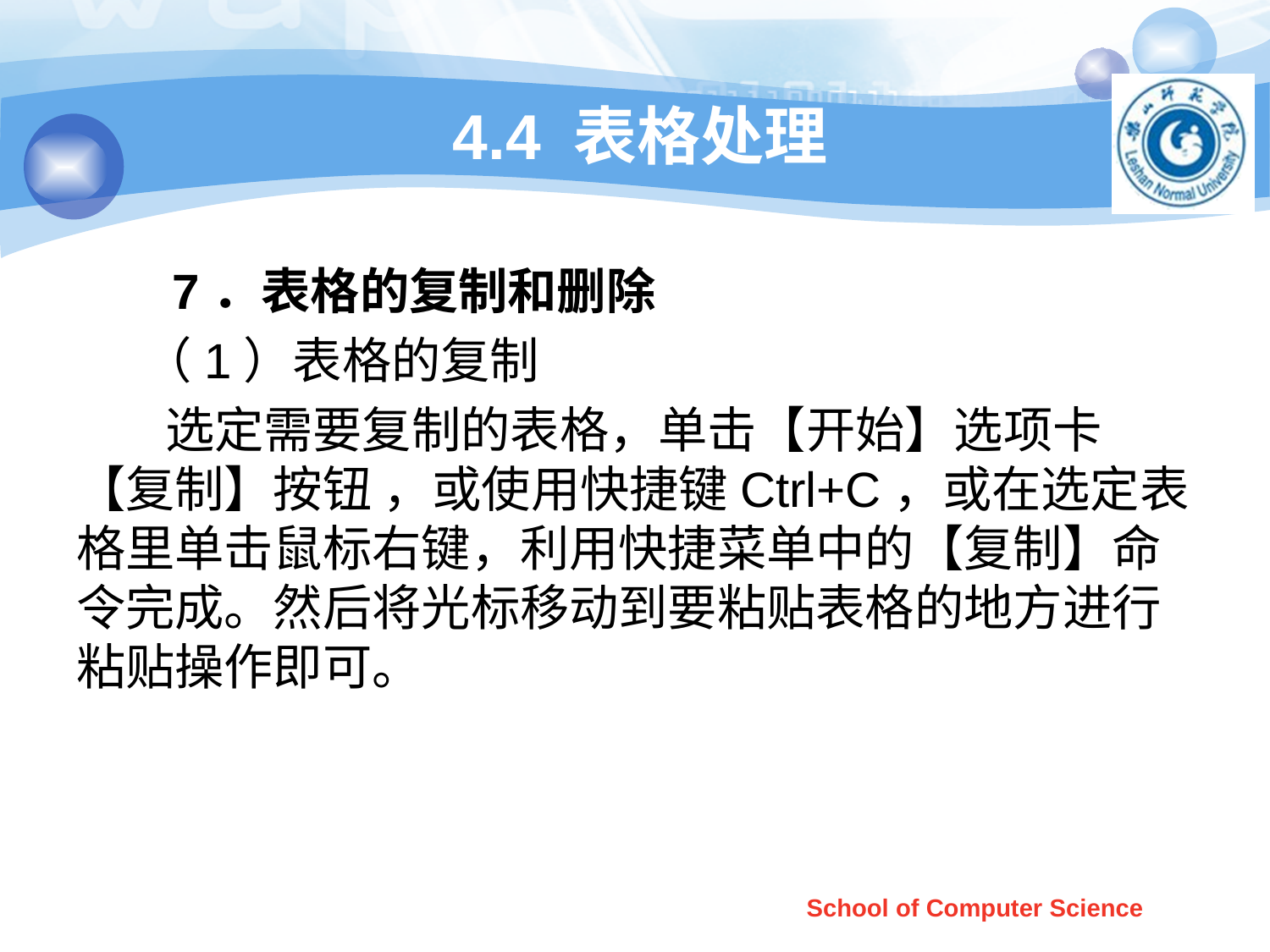

# 4.4 表格处理
       7．表格的复制和删除
     （1）表格的复制
       选定需要复制的表格，单击【开始】选项卡【复制】按钮 ，或使用快捷键Ctrl+C，或在选定表格里单击鼠标右键，利用快捷菜单中的【复制】命令完成。然后将光标移动到要粘贴表格的地方进行粘贴操作即可。

School of Computer Science